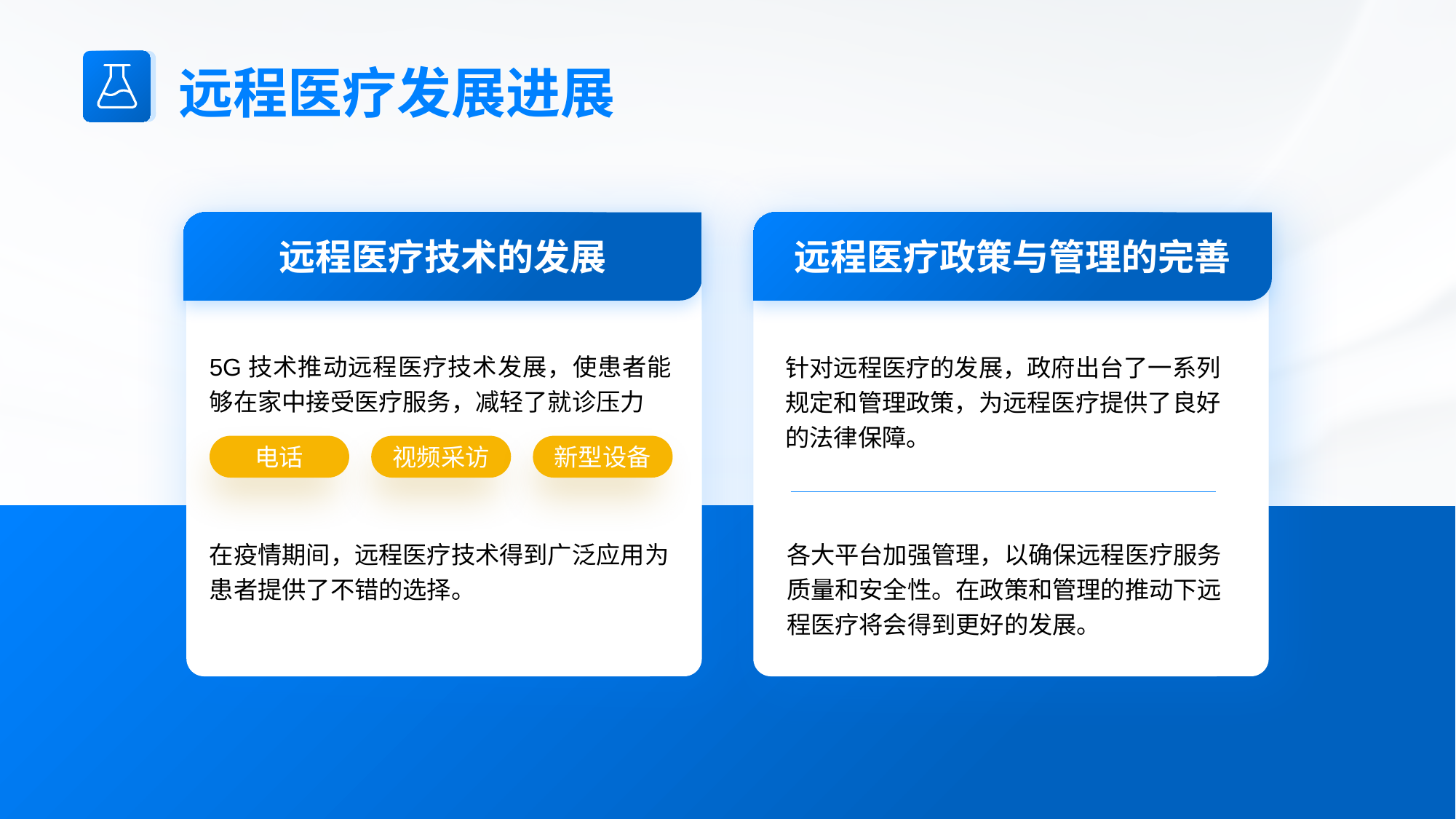

远程医疗发展进展

远程医疗技术的发展

5G技术推动远程医疗技术发展，使患者能够在家中接受医疗服务，减轻了就诊压力
电话
视频采访
新型设备
在疫情期间，远程医疗技术得到广泛应用为患者提供了不错的选择。

远程医疗政策与管理的完善

针对远程医疗的发展，政府出台了一系列规定和管理政策，为远程医疗提供了良好的法律保障。
各大平台加强管理，以确保远程医疗服务质量和安全性。在政策和管理的推动下远程医疗将会得到更好的发展。